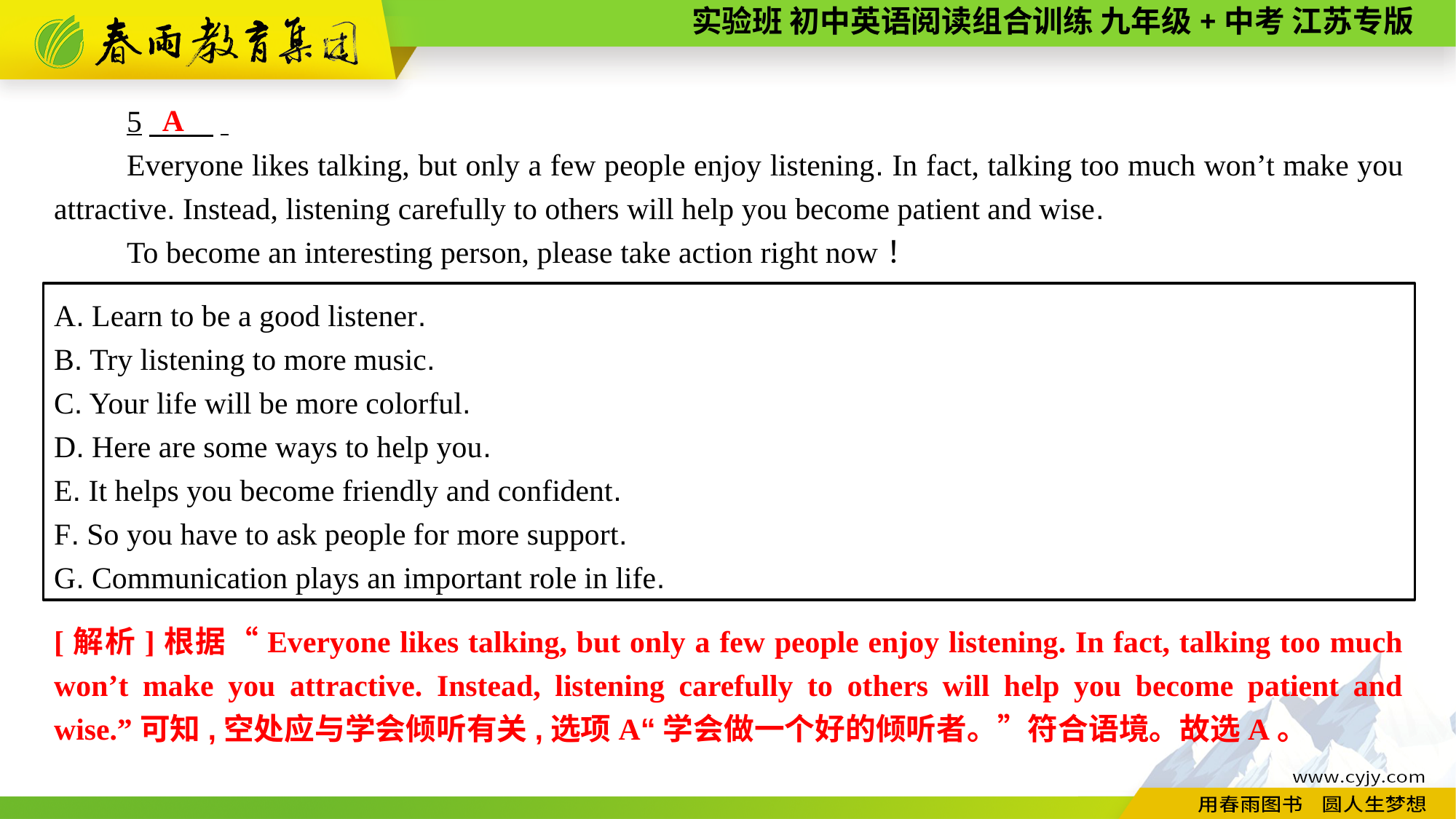

A
5　     .
Everyone likes talking, but only a few people enjoy listening. In fact, talking too much won’t make you attractive. Instead, listening carefully to others will help you become patient and wise.
To become an interesting person, please take action right now！
A. Learn to be a good listener.
B. Try listening to more music.
C. Your life will be more colorful.
D. Here are some ways to help you.
E. It helps you become friendly and confident.
F. So you have to ask people for more support.
G. Communication plays an important role in life.
[解析]根据“Everyone likes talking, but only a few people enjoy listening. In fact, talking too much won’t make you attractive. Instead, listening carefully to others will help you become patient and wise.”可知,空处应与学会倾听有关,选项A“学会做一个好的倾听者。”符合语境。故选A。